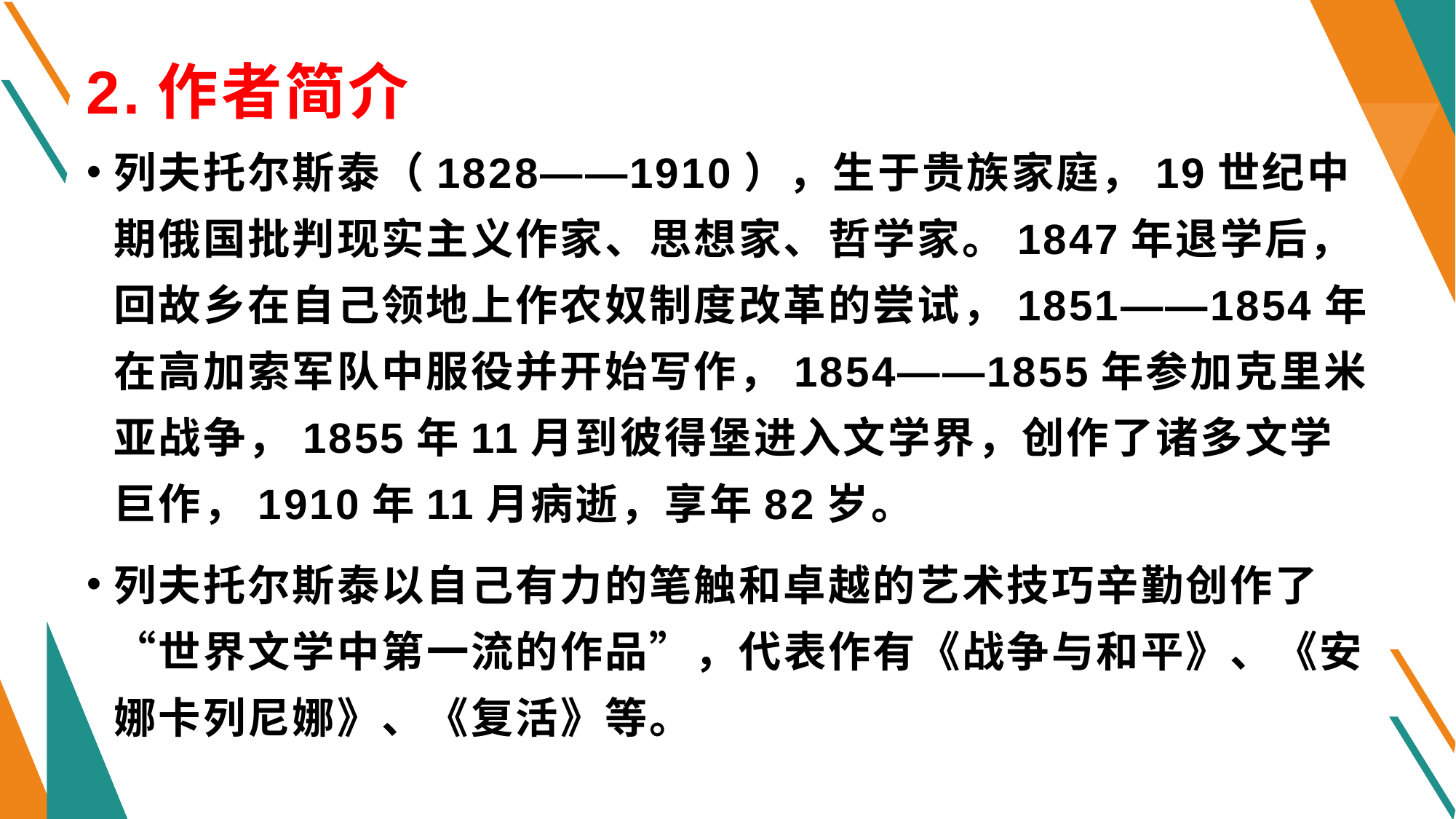

# 2.作者简介
列夫托尔斯泰（1828——1910），生于贵族家庭，19世纪中期俄国批判现实主义作家、思想家、哲学家。1847年退学后，回故乡在自己领地上作农奴制度改革的尝试，1851——1854年在高加索军队中服役并开始写作，1854——1855年参加克里米亚战争，1855年11月到彼得堡进入文学界，创作了诸多文学巨作，1910年11月病逝，享年82岁。
列夫托尔斯泰以自己有力的笔触和卓越的艺术技巧辛勤创作了“世界文学中第一流的作品”，代表作有《战争与和平》、《安娜卡列尼娜》、《复活》等。